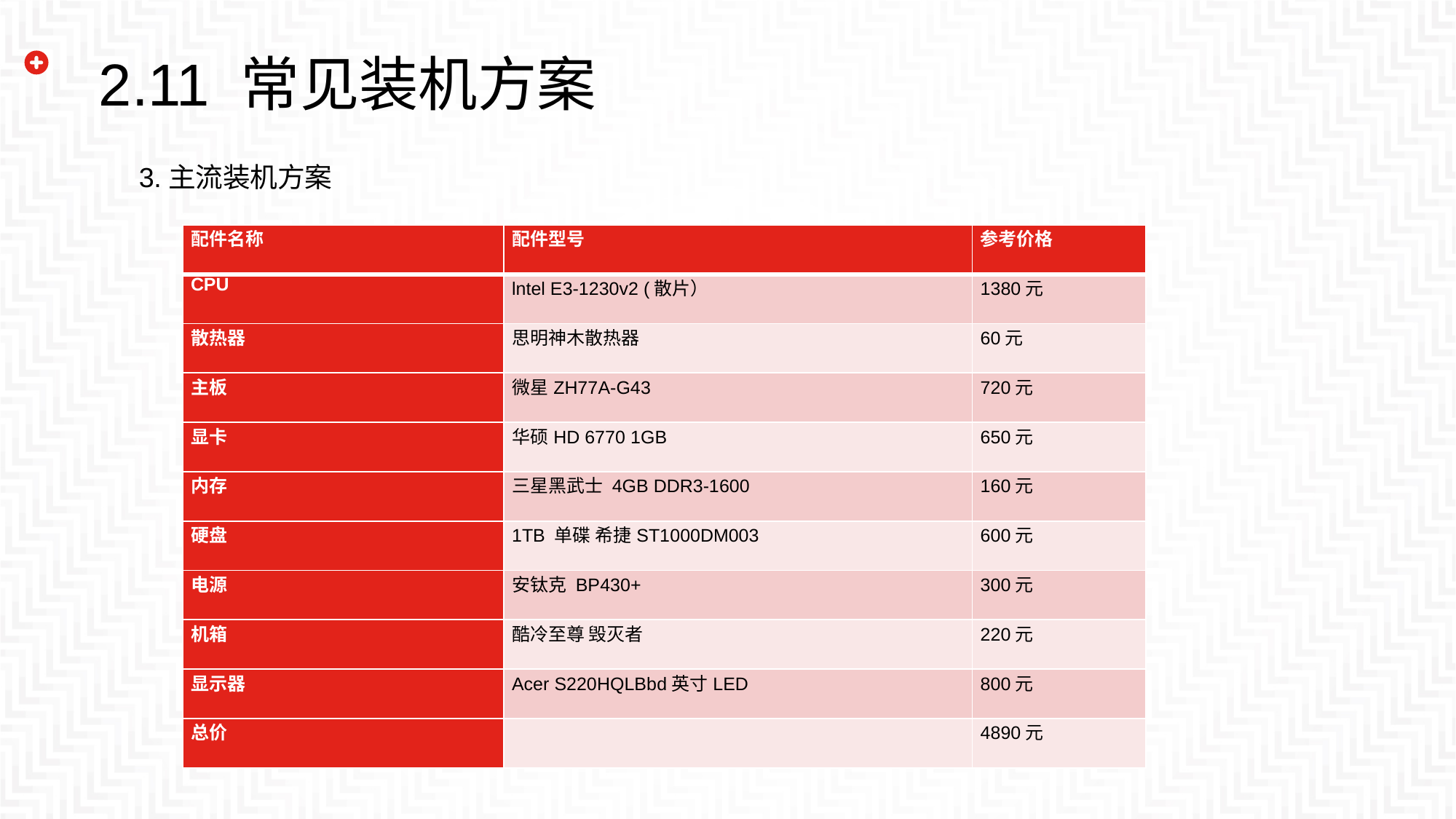

2.11 常见装机方案
3.主流装机方案
| 配件名称 | 配件型号 | 参考价格 |
| --- | --- | --- |
| CPU | lntel E3-1230v2 (散片） | 1380元 |
| 散热器 | 思明神木散热器 | 60元 |
| 主板 | 微星ZH77A-G43 | 720元 |
| 显卡 | 华硕HD 6770 1GB | 650元 |
| 内存 | 三星黑武士 4GB DDR3-1600 | 160元 |
| 硬盘 | 1TB 单碟 希捷ST1000DM003 | 600元 |
| 电源 | 安钛克 BP430+ | 300元 |
| 机箱 | 酷冷至尊 毁灭者 | 220元 |
| 显示器 | Acer S220HQLBbd英寸LED | 800元 |
| 总价 |  | 4890元 |